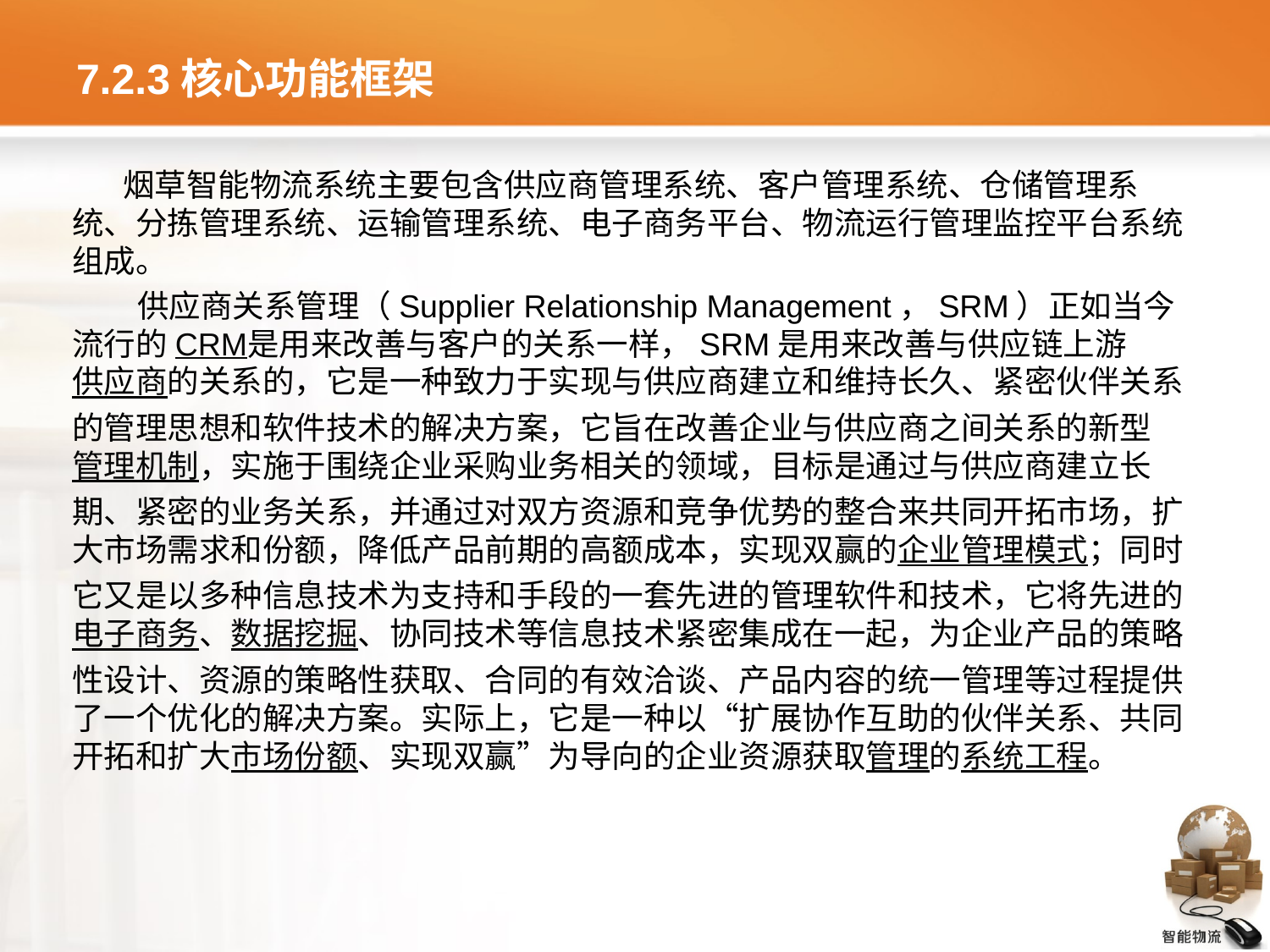

# 7.2.3核心功能框架
      烟草智能物流系统主要包含供应商管理系统、客户管理系统、仓储管理系统、分拣管理系统、运输管理系统、电子商务平台、物流运行管理监控平台系统组成。
        供应商关系管理（Supplier Relationship Management，SRM）正如当今流行的CRM是用来改善与客户的关系一样，SRM是用来改善与供应链上游供应商的关系的，它是一种致力于实现与供应商建立和维持长久、紧密伙伴关系的管理思想和软件技术的解决方案，它旨在改善企业与供应商之间关系的新型管理机制，实施于围绕企业采购业务相关的领域，目标是通过与供应商建立长期、紧密的业务关系，并通过对双方资源和竞争优势的整合来共同开拓市场，扩大市场需求和份额，降低产品前期的高额成本，实现双赢的企业管理模式；同时它又是以多种信息技术为支持和手段的一套先进的管理软件和技术，它将先进的电子商务、数据挖掘、协同技术等信息技术紧密集成在一起，为企业产品的策略性设计、资源的策略性获取、合同的有效洽谈、产品内容的统一管理等过程提供了一个优化的解决方案。实际上，它是一种以“扩展协作互助的伙伴关系、共同开拓和扩大市场份额、实现双赢”为导向的企业资源获取管理的系统工程。